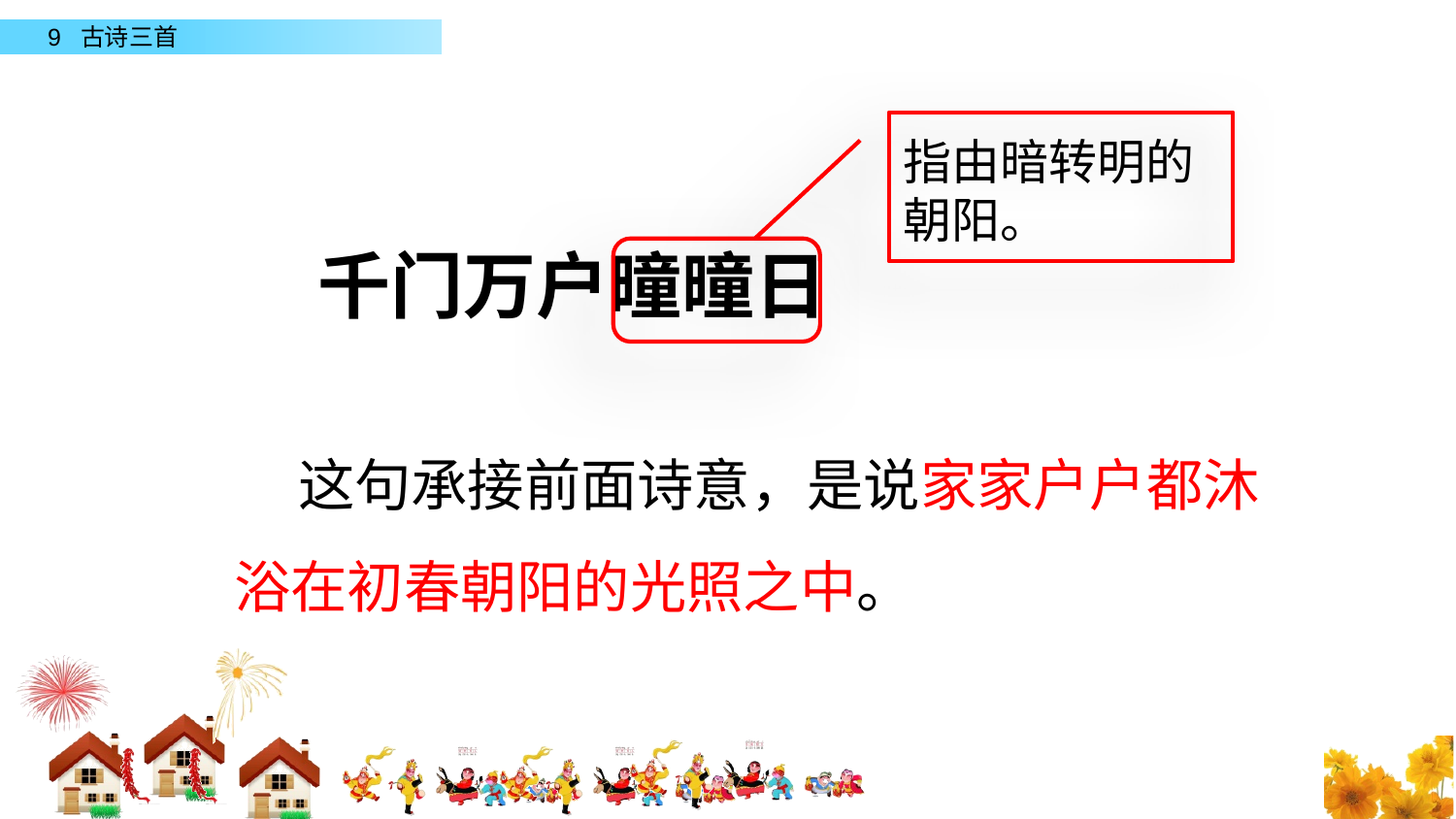

指由暗转明的朝阳。
千门万户曈曈日

    这句承接前面诗意，是说家家户户都沐浴在初春朝阳的光照之中。